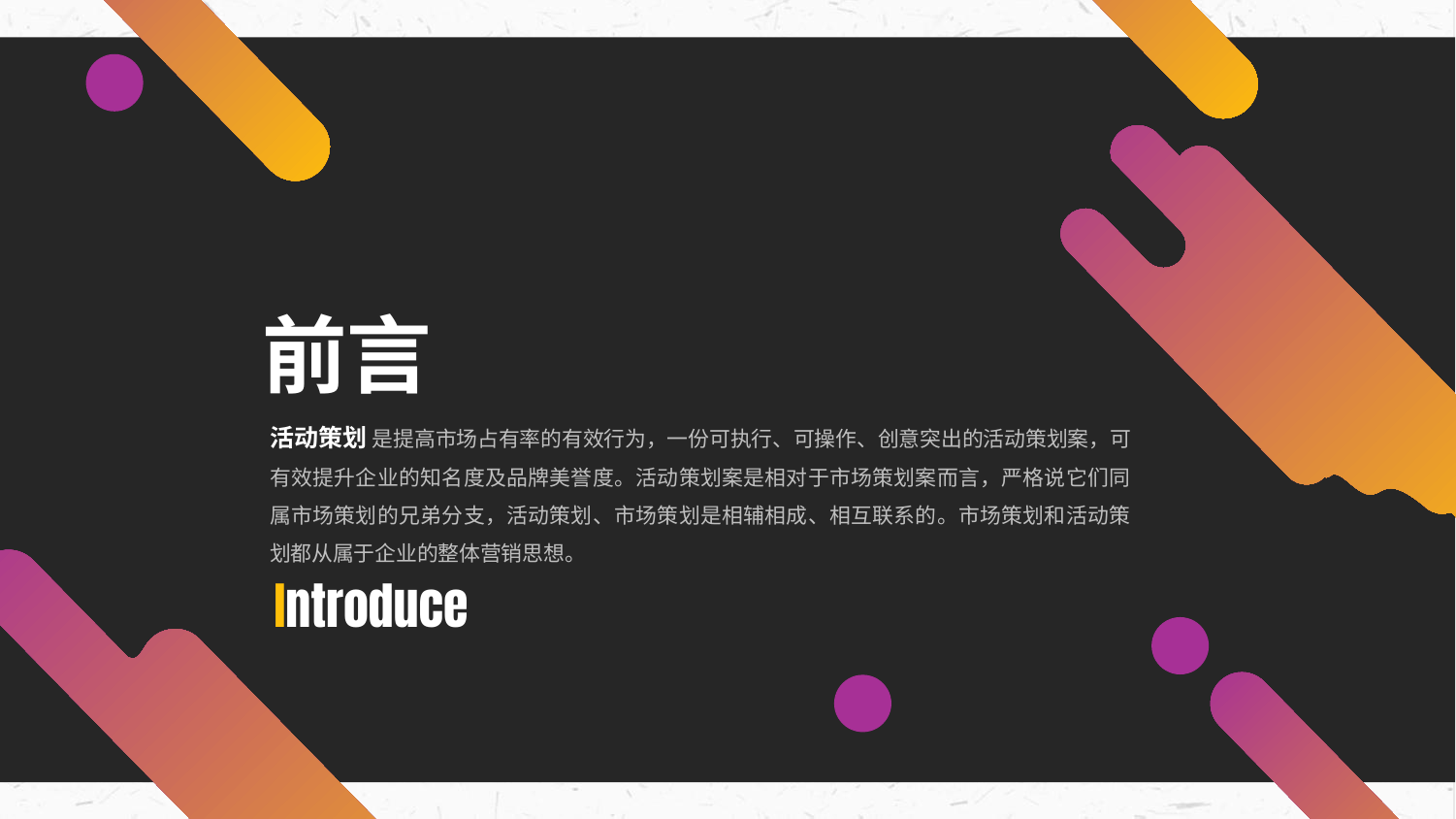

前言
活动策划 是提高市场占有率的有效行为，一份可执行、可操作、创意突出的活动策划案，可有效提升企业的知名度及品牌美誉度。活动策划案是相对于市场策划案而言，严格说它们同属市场策划的兄弟分支，活动策划、市场策划是相辅相成、相互联系的。市场策划和活动策划都从属于企业的整体营销思想。

Introduce